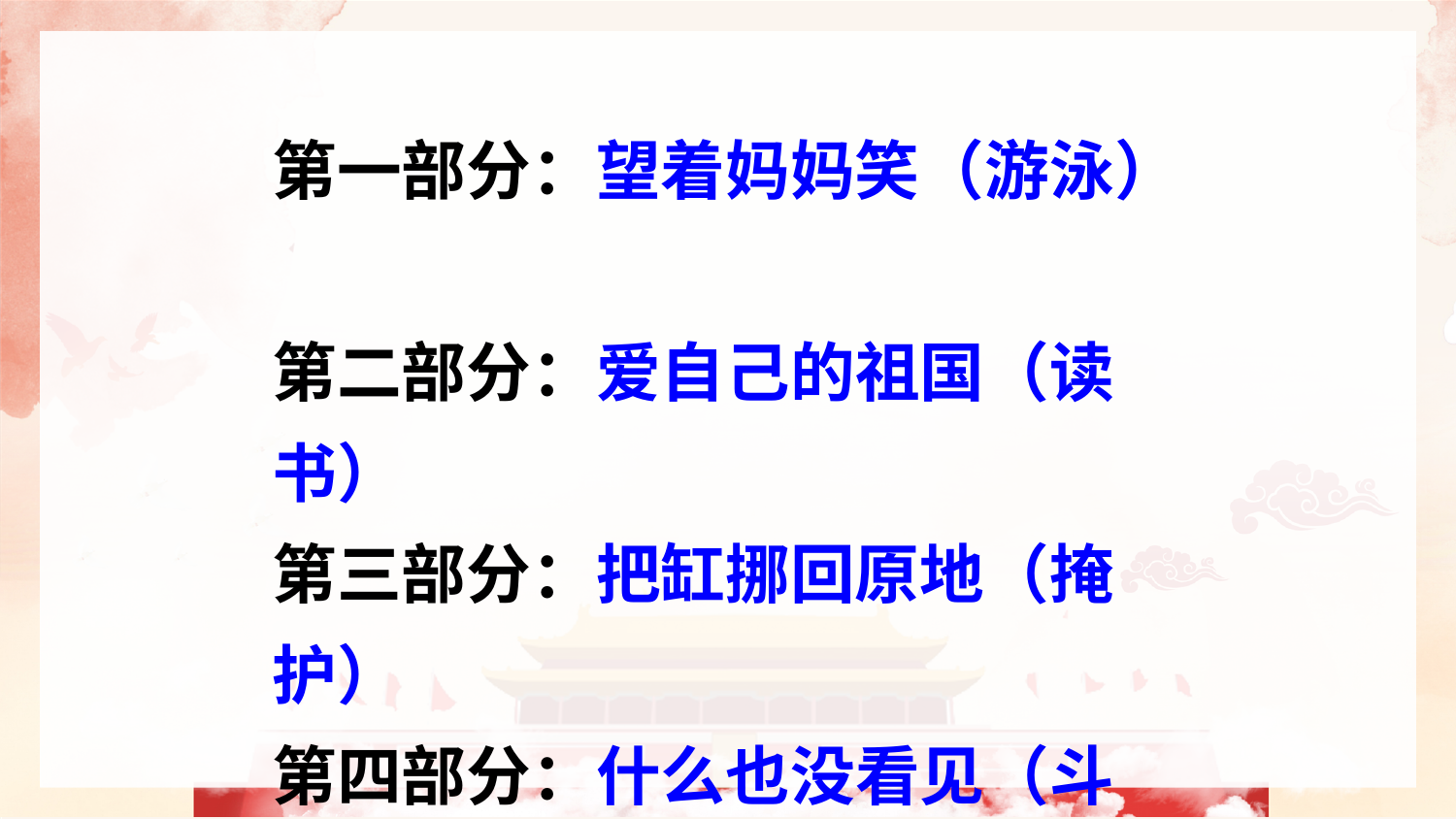

第一部分：望着妈妈笑（游泳）
第二部分：爱自己的祖国（读书）
第三部分：把缸挪回原地（掩护）
第四部分：什么也没看见（斗争）
第五部分：有志不在年高（枪声）
第六部分：雨来没有死（脱险）